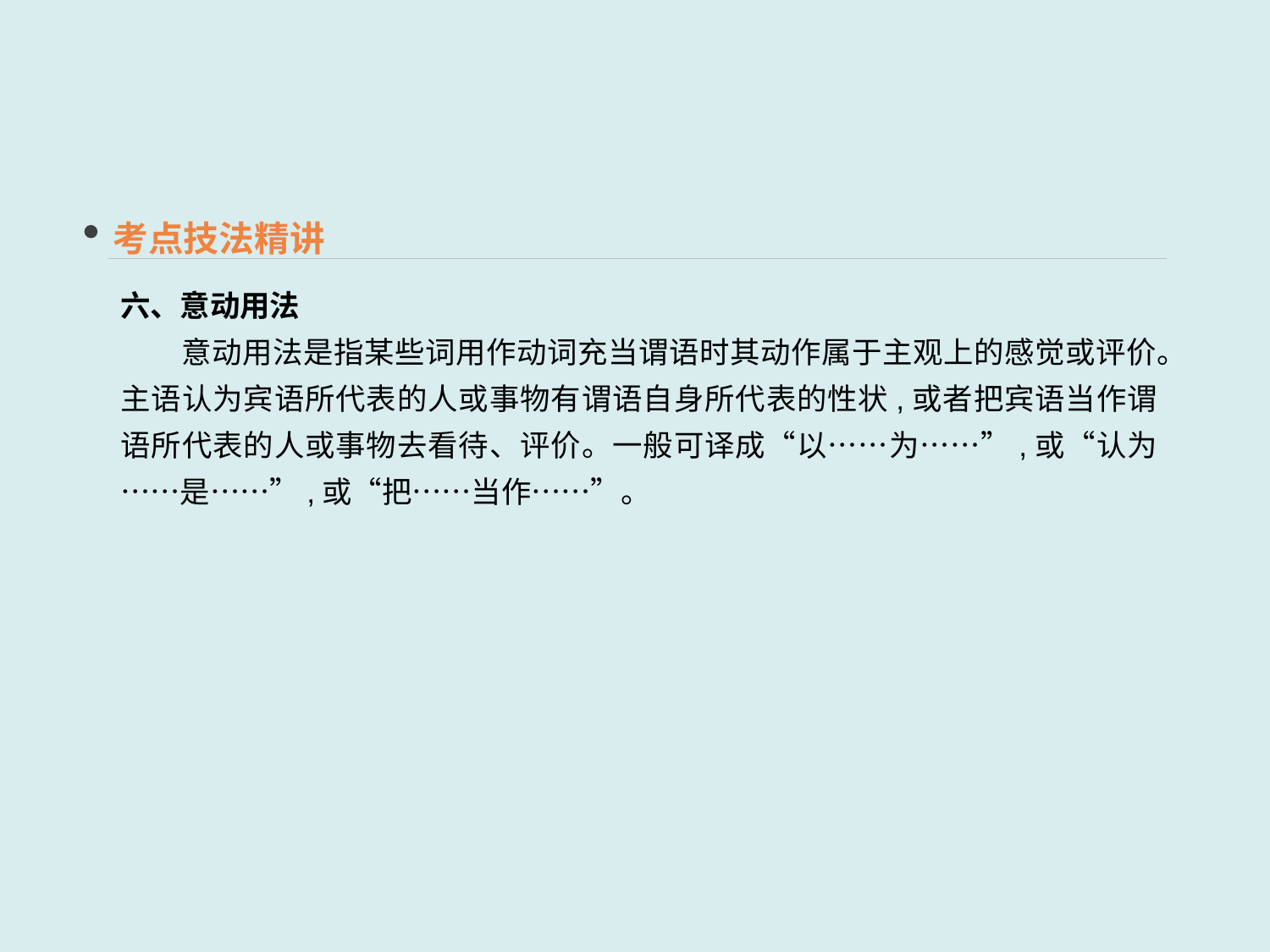

考点技法精讲

六、意动用法
　　意动用法是指某些词用作动词充当谓语时其动作属于主观上的感觉或评价。主语认为宾语所代表的人或事物有谓语自身所代表的性状,或者把宾语当作谓语所代表的人或事物去看待、评价。一般可译成“以……为……”,或“认为……是……”,或“把……当作……”。